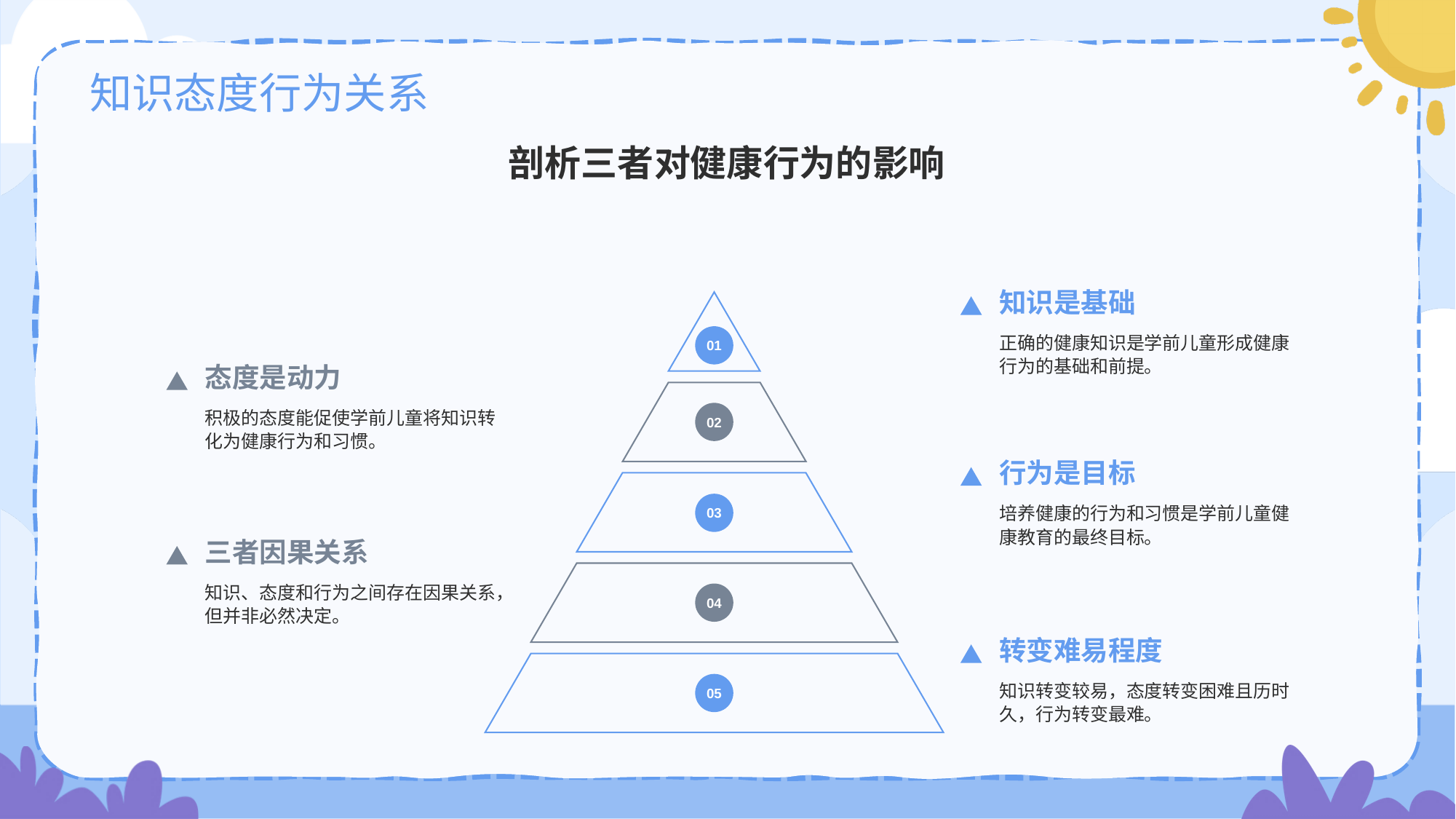

# 知识态度行为关系
剖析三者对健康行为的影响
知识是基础

正确的健康知识是学前儿童形成健康行为的基础和前提。
01

态度是动力

积极的态度能促使学前儿童将知识转化为健康行为和习惯。
02
行为是目标

03
培养健康的行为和习惯是学前儿童健康教育的最终目标。
三者因果关系

知识、态度和行为之间存在因果关系，但并非必然决定。
04
转变难易程度

知识转变较易，态度转变困难且历时久，行为转变最难。
05